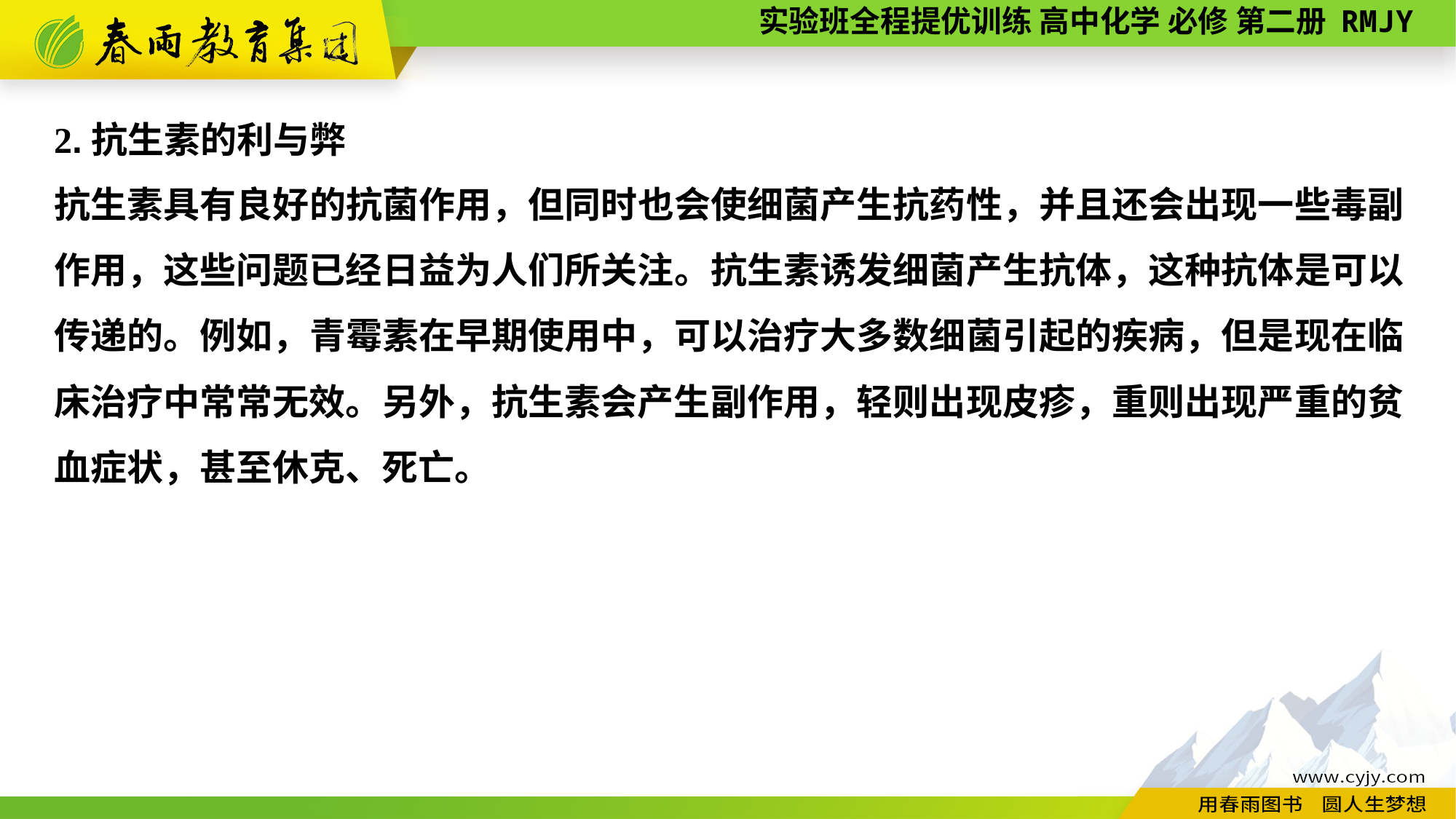

2.抗生素的利与弊
抗生素具有良好的抗菌作用，但同时也会使细菌产生抗药性，并且还会出现一些毒副作用，这些问题已经日益为人们所关注。抗生素诱发细菌产生抗体，这种抗体是可以传递的。例如，青霉素在早期使用中，可以治疗大多数细菌引起的疾病，但是现在临床治疗中常常无效。另外，抗生素会产生副作用，轻则出现皮疹，重则出现严重的贫血症状，甚至休克、死亡。